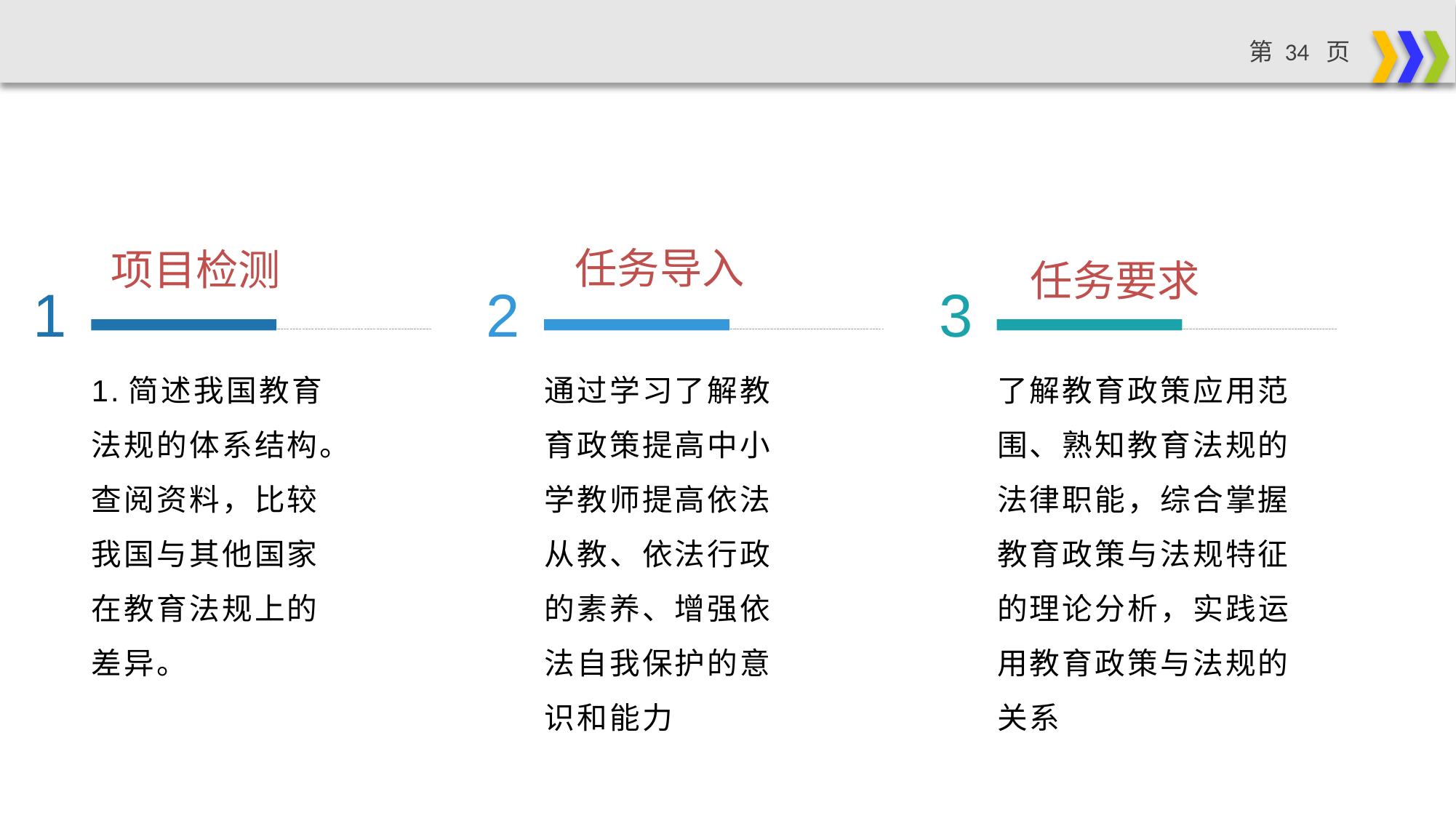

任务导入
项目检测
1
2
3
任务要求

1.简述我国教育法规的体系结构。
查阅资料，比较我国与其他国家在教育法规上的差异。
通过学习了解教育政策提高中小学教师提高依法从教、依法行政的素养、增强依法自我保护的意识和能力
了解教育政策应用范围、熟知教育法规的法律职能，综合掌握教育政策与法规特征的理论分析，实践运用教育政策与法规的关系